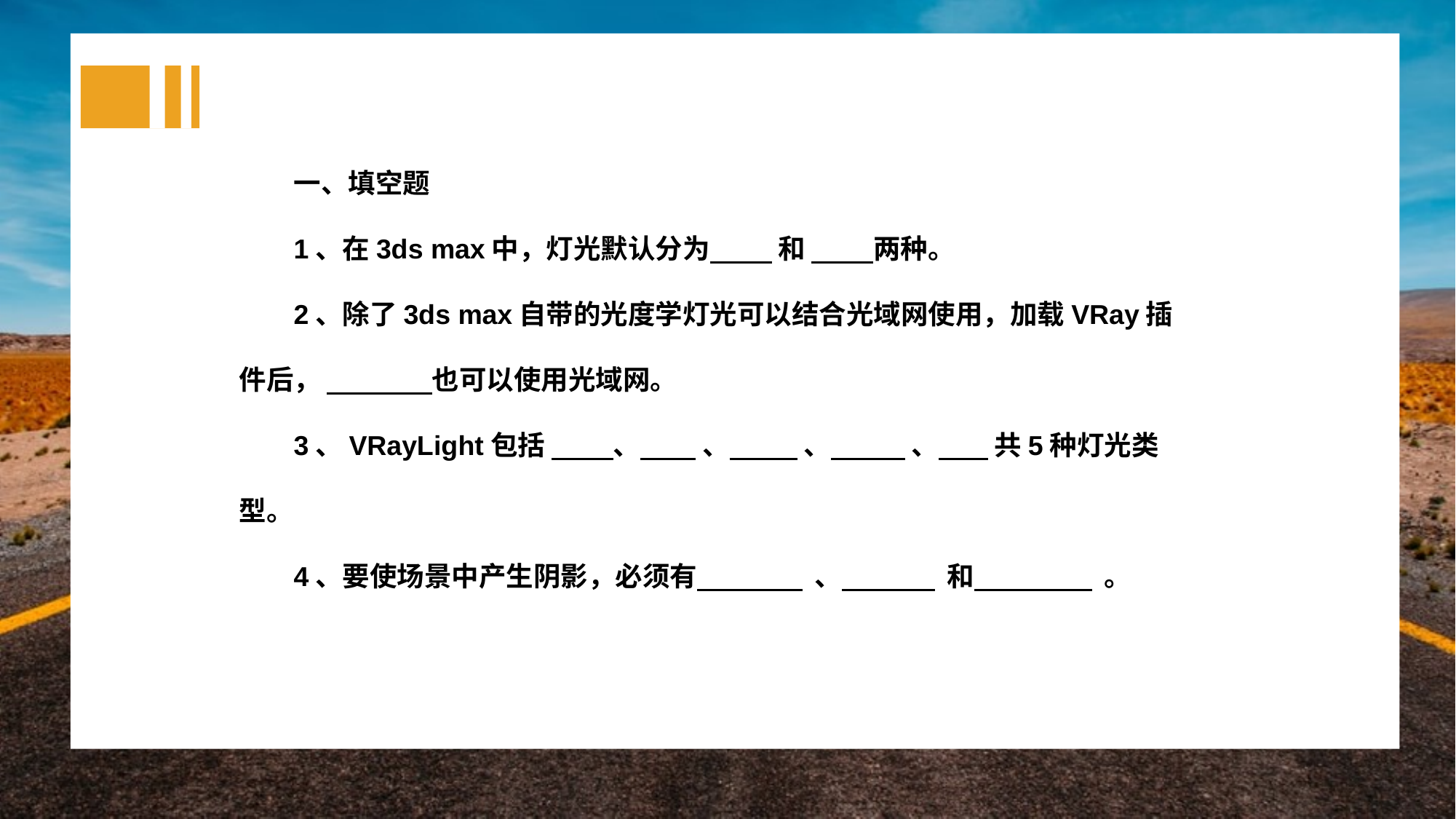

一、填空题
1、在3ds max中，灯光默认分为           和           两种。
2、除了3ds max自带的光度学灯光可以结合光域网使用，加载VRay插件后，                  也可以使用光域网。
3、VRayLight包括           、          、            、             、         共5种灯光类型。
4、要使场景中产生阴影，必须有                   、                 和                     。